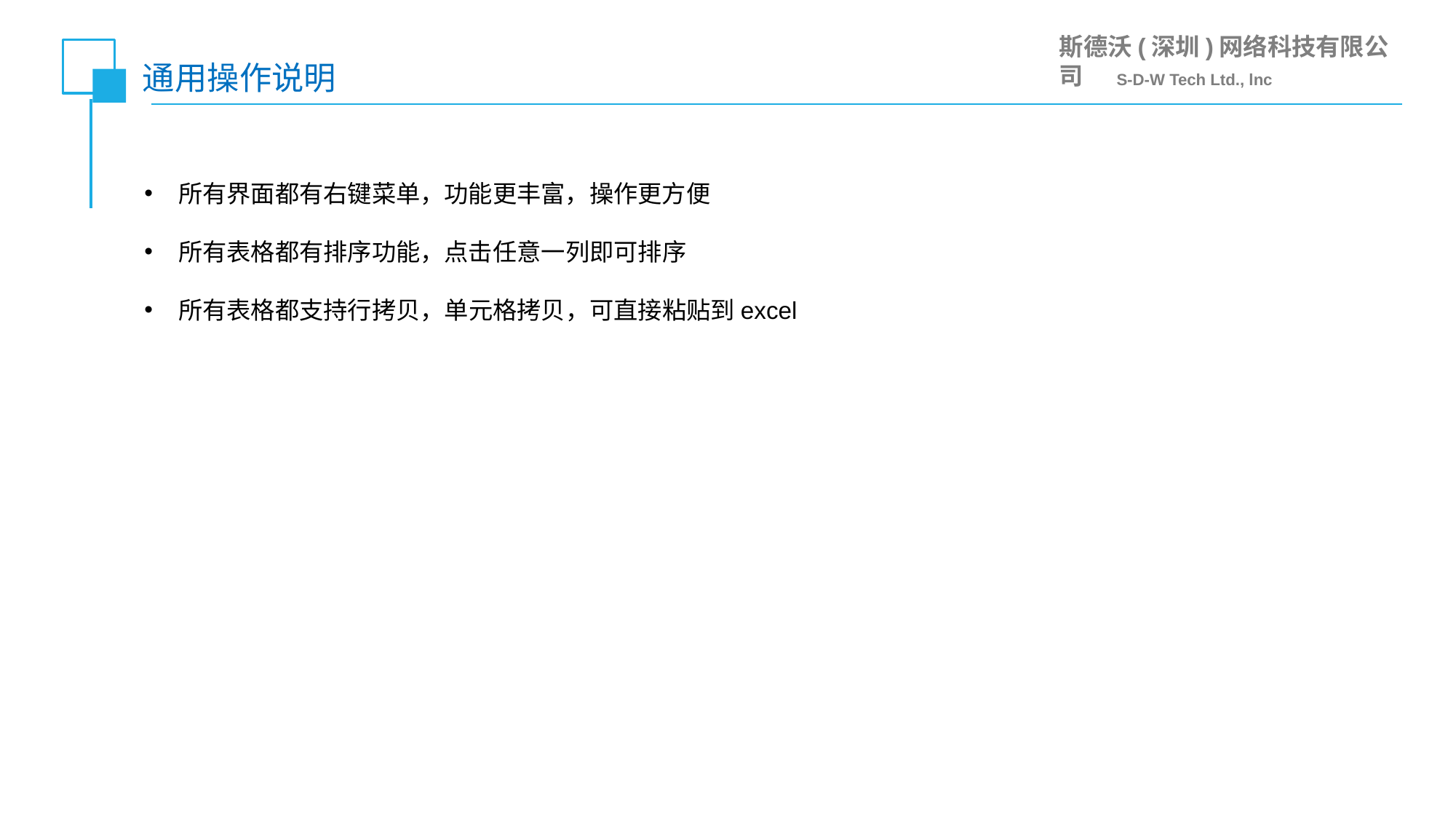

通用操作说明
所有界面都有右键菜单，功能更丰富，操作更方便

所有表格都有排序功能，点击任意一列即可排序

所有表格都支持行拷贝，单元格拷贝，可直接粘贴到excel